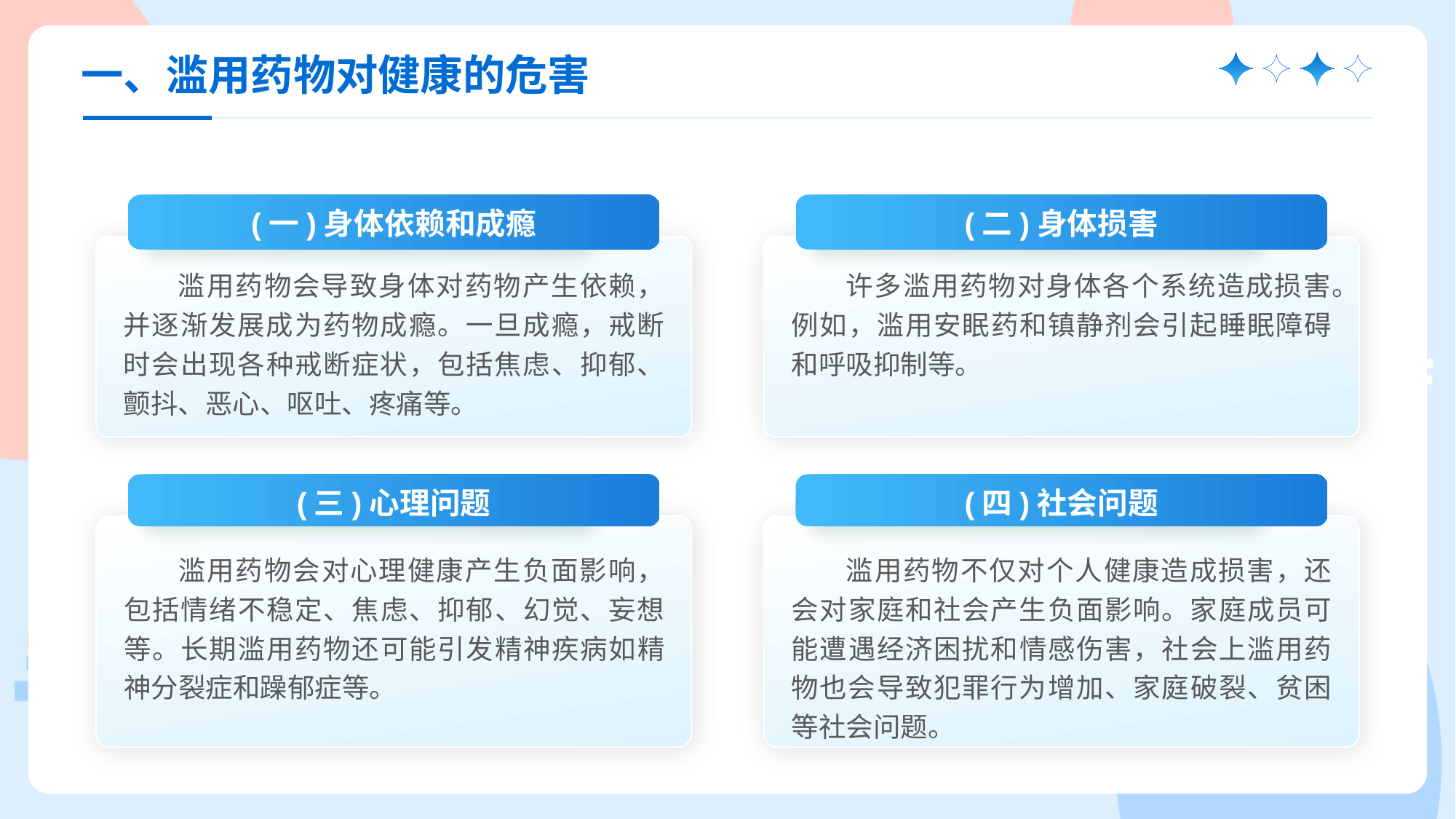

一、滥用药物对健康的危害

(一)身体依赖和成瘾

滥用药物会导致身体对药物产生依赖，并逐渐发展成为药物成瘾。一旦成瘾，戒断时会出现各种戒断症状，包括焦虑、抑郁、颤抖、恶心、呕吐、疼痛等。

(二)身体损害

许多滥用药物对身体各个系统造成损害。例如，滥用安眠药和镇静剂会引起睡眠障碍和呼吸抑制等。

(三)心理问题

滥用药物会对心理健康产生负面影响，包括情绪不稳定、焦虑、抑郁、幻觉、妄想等。长期滥用药物还可能引发精神疾病如精神分裂症和躁郁症等。

(四)社会问题

滥用药物不仅对个人健康造成损害，还会对家庭和社会产生负面影响。家庭成员可能遭遇经济困扰和情感伤害，社会上滥用药物也会导致犯罪行为增加、家庭破裂、贫困等社会问题。